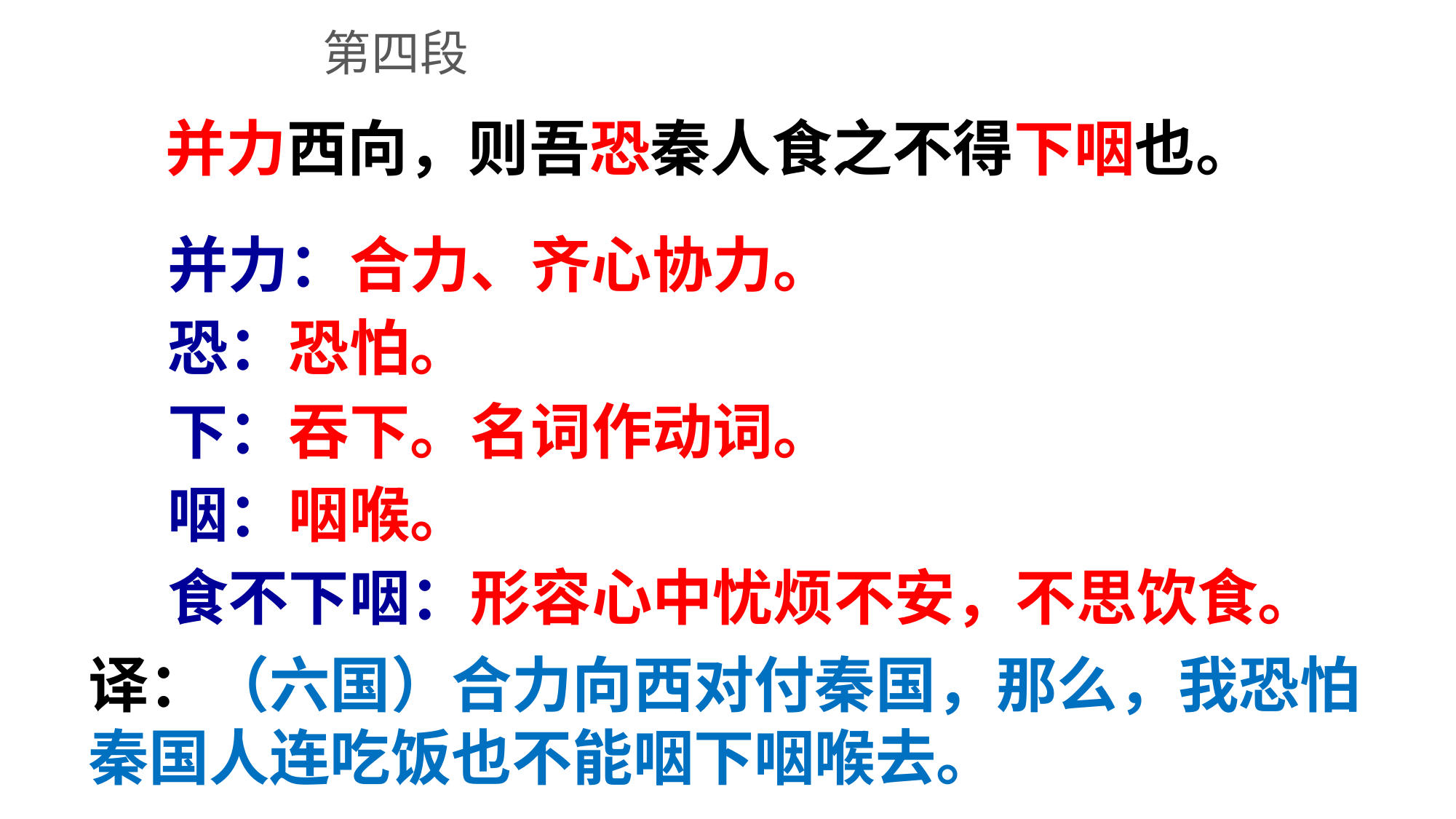

第四段
并力西向，则吾恐秦人食之不得下咽也。
并力：合力、齐心协力。
恐：恐怕。
下：吞下。名词作动词。
咽：咽喉。
食不下咽：形容心中忧烦不安，不思饮食。
译：（六国）合力向西对付秦国，那么，我恐怕秦国人连吃饭也不能咽下咽喉去。